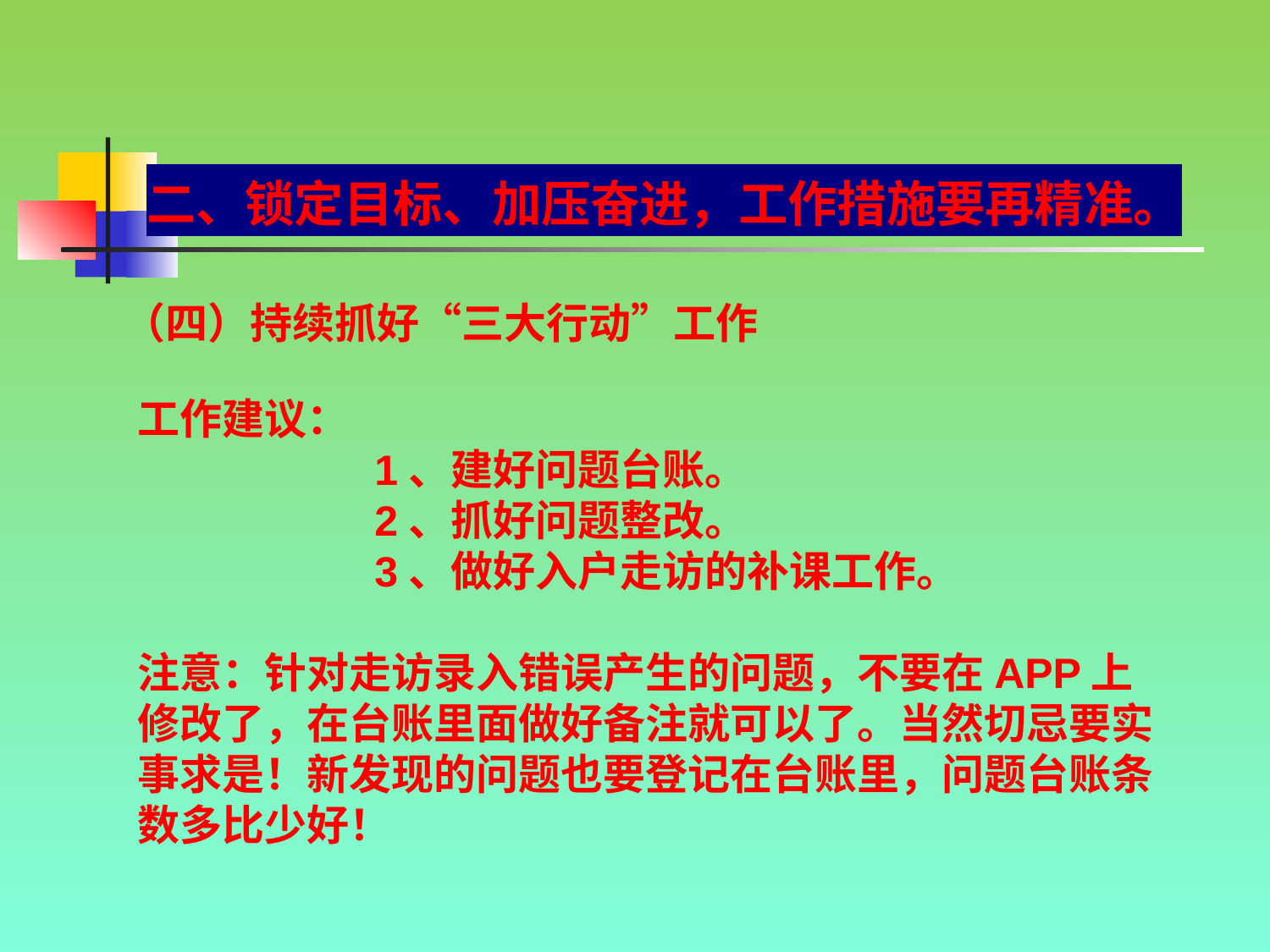

二、锁定目标、加压奋进，工作措施要再精准。
（四）持续抓好“三大行动”工作
工作建议：
                    1、建好问题台账。
                    2、抓好问题整改。
                    3、做好入户走访的补课工作。

注意：针对走访录入错误产生的问题，不要在APP上修改了，在台账里面做好备注就可以了。当然切忌要实事求是！新发现的问题也要登记在台账里，问题台账条数多比少好！